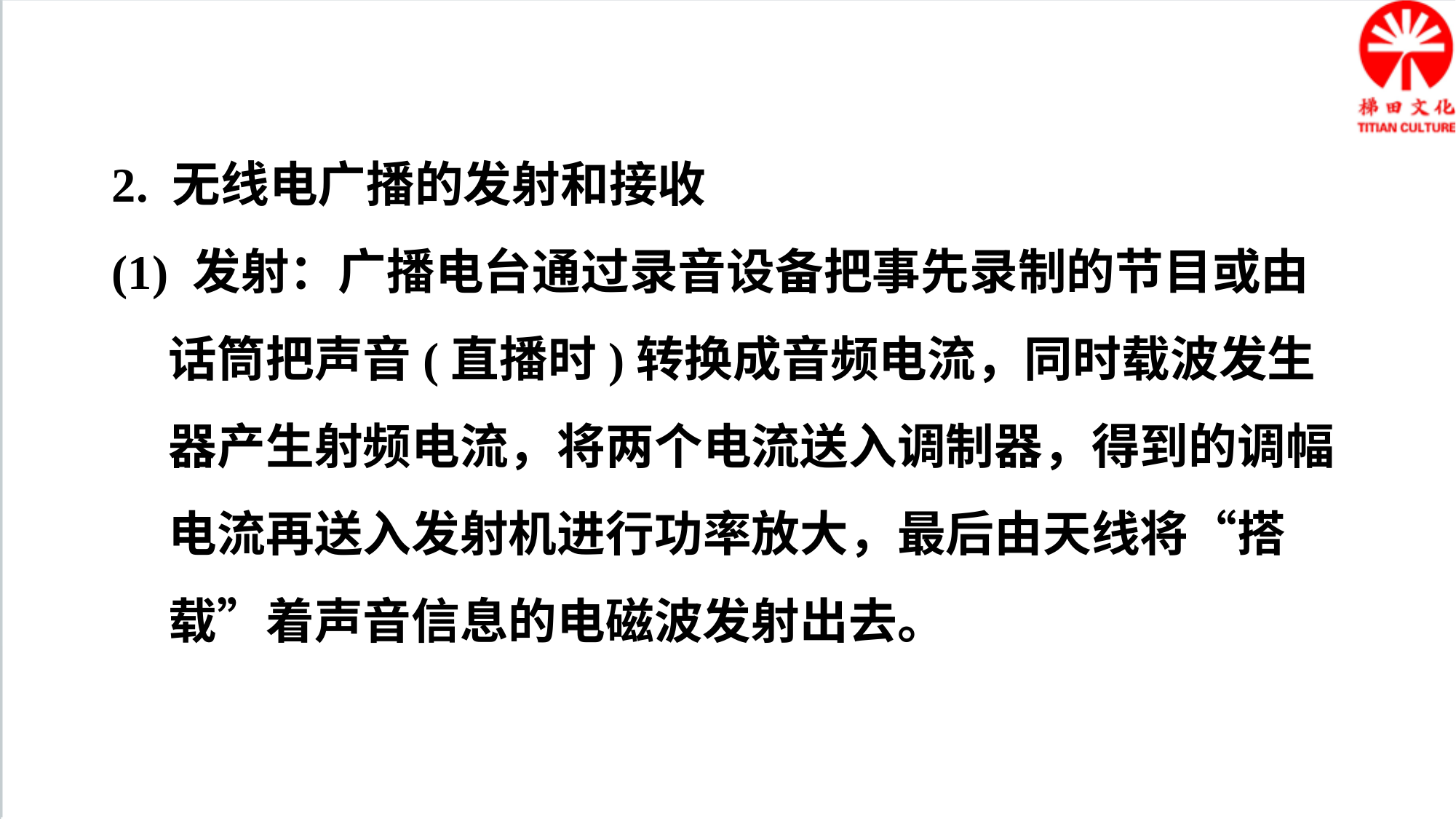

2. 无线电广播的发射和接收
(1) 发射：广播电台通过录音设备把事先录制的节目或由话筒把声音(直播时)转换成音频电流，同时载波发生器产生射频电流，将两个电流送入调制器，得到的调幅电流再送入发射机进行功率放大，最后由天线将“搭载”着声音信息的电磁波发射出去。